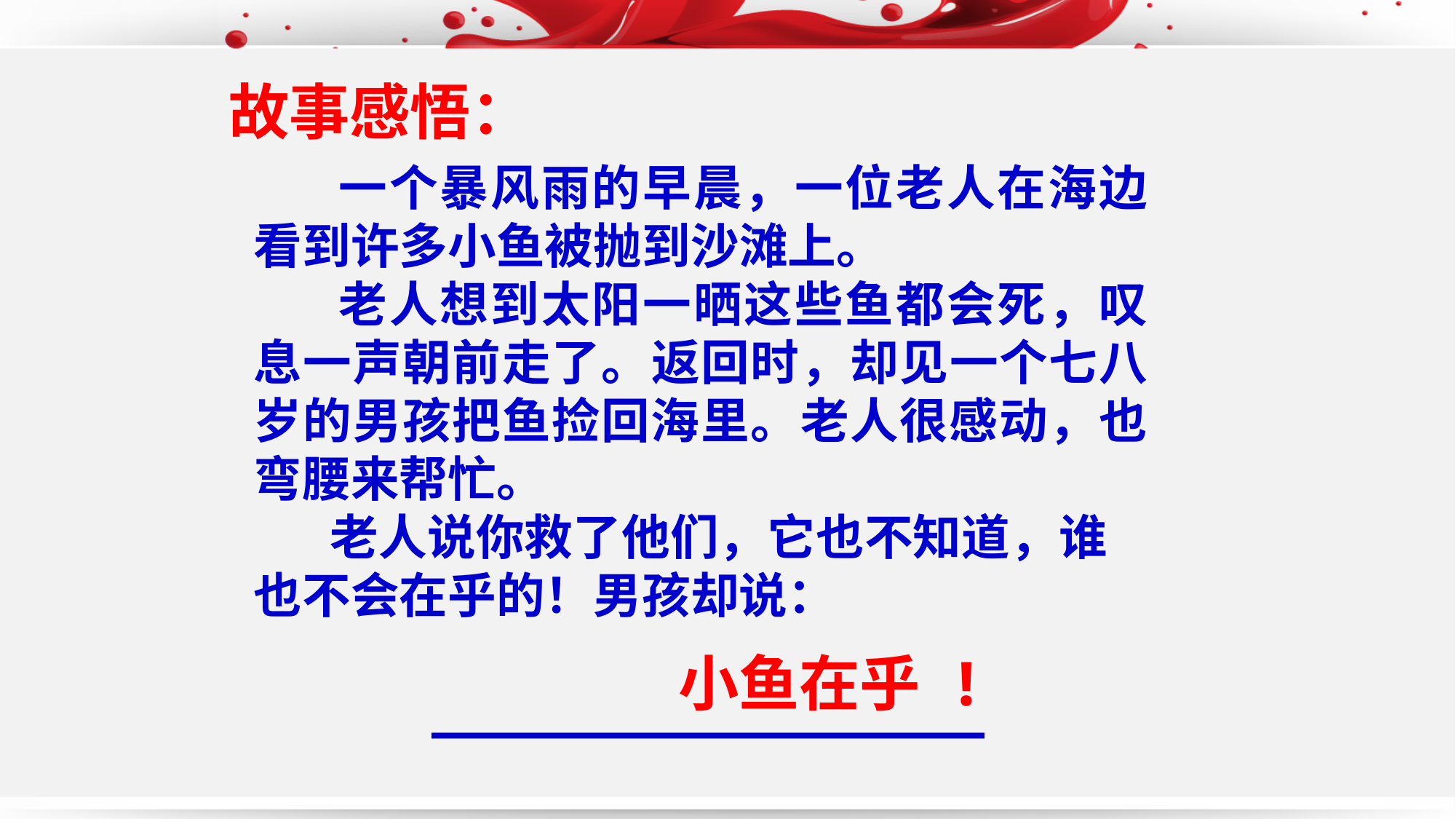

故事感悟：
   一个暴风雨的早晨，一位老人在海边看到许多小鱼被抛到沙滩上。
   老人想到太阳一晒这些鱼都会死，叹息一声朝前走了。返回时，却见一个七八岁的男孩把鱼捡回海里。老人很感动，也弯腰来帮忙。
   老人说你救了他们，它也不知道，谁也不会在乎的！男孩却说：
               ___________________

小鱼在乎 !